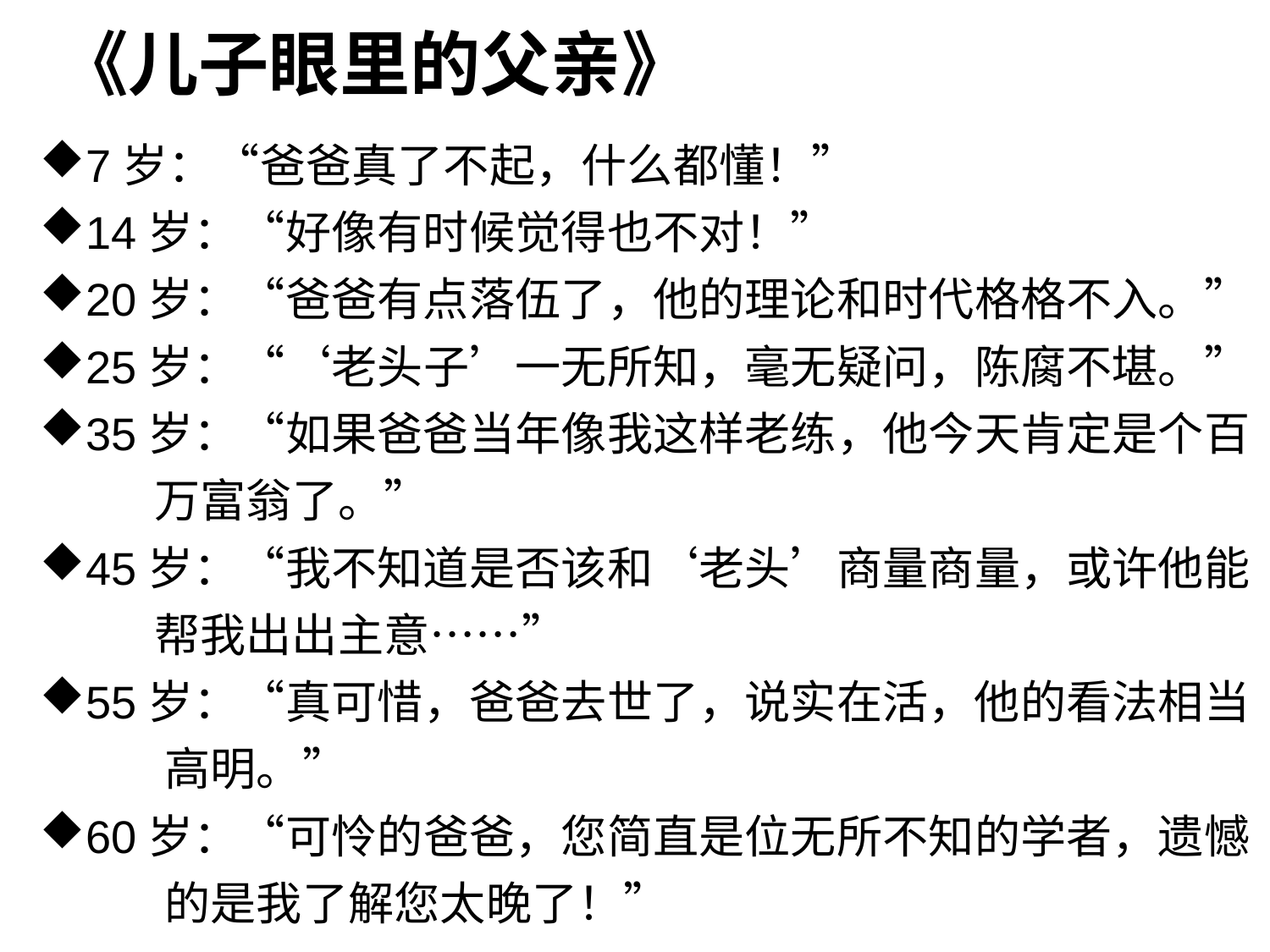

# 《儿子眼里的父亲》
7岁：“爸爸真了不起，什么都懂！”
14岁：“好像有时候觉得也不对！”
20岁：“爸爸有点落伍了，他的理论和时代格格不入。”
25岁：“‘老头子’一无所知，毫无疑问，陈腐不堪。”
35岁：“如果爸爸当年像我这样老练，他今天肯定是个百
          万富翁了。”
45岁：“我不知道是否该和‘老头’商量商量，或许他能
          帮我出出主意……”
55岁：“真可惜，爸爸去世了，说实在活，他的看法相当
           高明。”
60岁：“可怜的爸爸，您简直是位无所不知的学者，遗憾
           的是我了解您太晚了！”